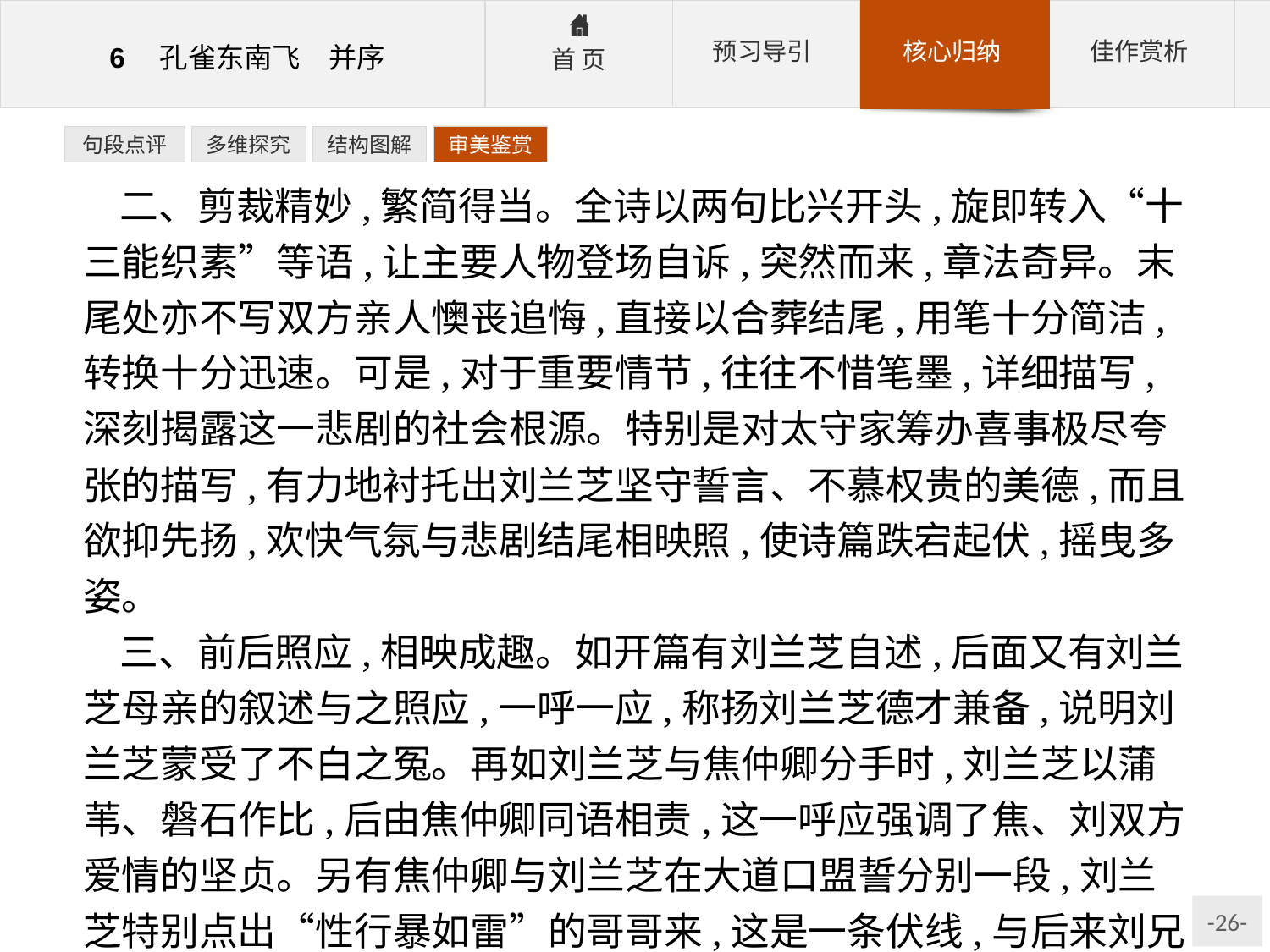

句段点评
多维探究
结构图解
审美鉴赏
二、剪裁精妙,繁简得当。全诗以两句比兴开头,旋即转入“十三能织素”等语,让主要人物登场自诉,突然而来,章法奇异。末尾处亦不写双方亲人懊丧追悔,直接以合葬结尾,用笔十分简洁,转换十分迅速。可是,对于重要情节,往往不惜笔墨,详细描写,深刻揭露这一悲剧的社会根源。特别是对太守家筹办喜事极尽夸张的描写,有力地衬托出刘兰芝坚守誓言、不慕权贵的美德,而且欲抑先扬,欢快气氛与悲剧结尾相映照,使诗篇跌宕起伏,摇曳多姿。
三、前后照应,相映成趣。如开篇有刘兰芝自述,后面又有刘兰芝母亲的叙述与之照应,一呼一应,称扬刘兰芝德才兼备,说明刘兰芝蒙受了不白之冤。再如刘兰芝与焦仲卿分手时,刘兰芝以蒲苇、磐石作比,后由焦仲卿同语相责,这一呼应强调了焦、刘双方爱情的坚贞。另有焦仲卿与刘兰芝在大道口盟誓分别一段,刘兰芝特别点出“性行暴如雷”的哥哥来,这是一条伏线,与后来刘兄逼嫁相照应,使诗的前后两部分有机结合,脉络贯通。